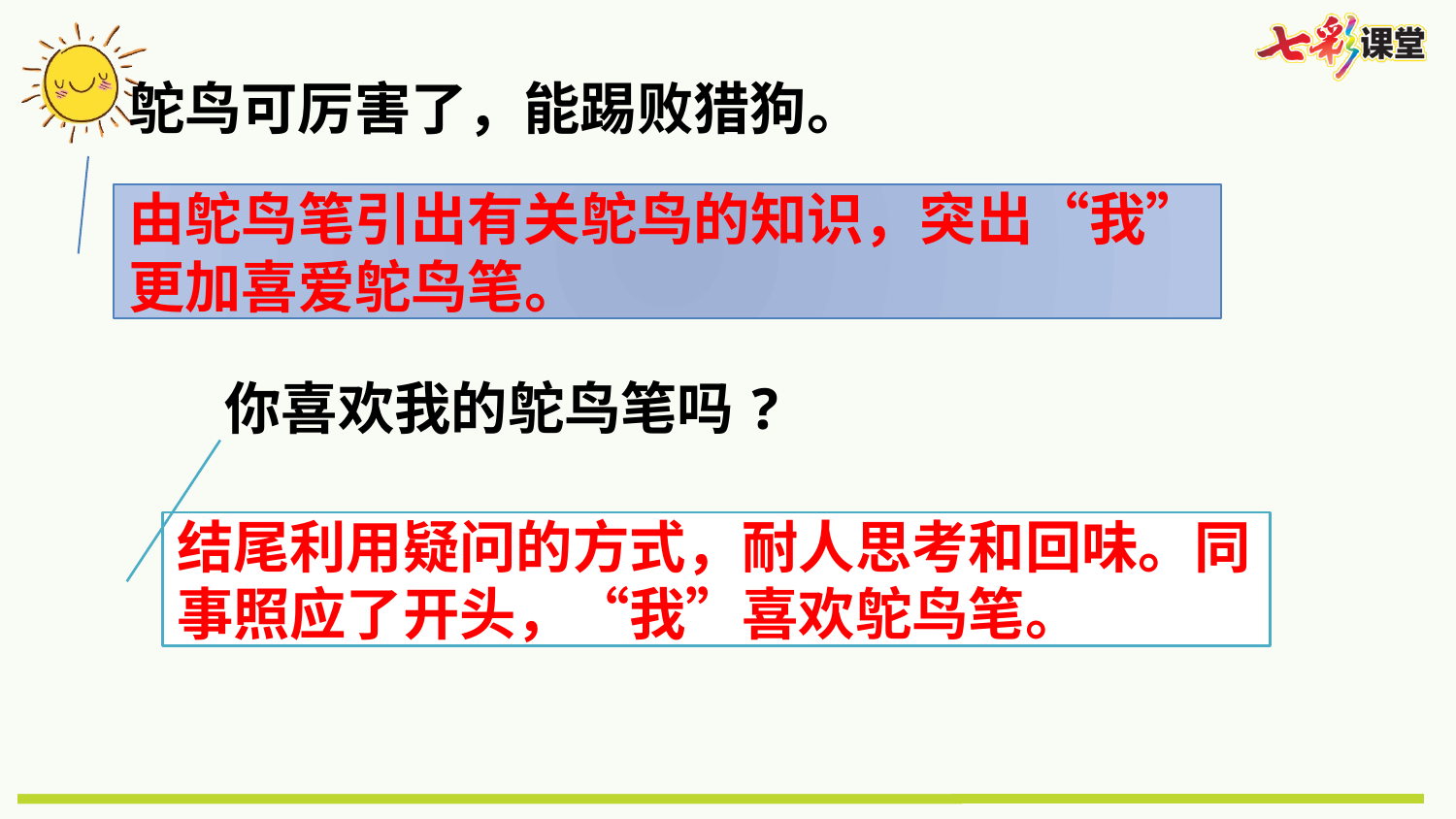

鸵鸟可厉害了，能踢败猎狗。
由鸵鸟笔引出有关鸵鸟的知识，突出“我”更加喜爱鸵鸟笔。
    你喜欢我的鸵鸟笔吗?
结尾利用疑问的方式，耐人思考和回味。同事照应了开头，“我”喜欢鸵鸟笔。